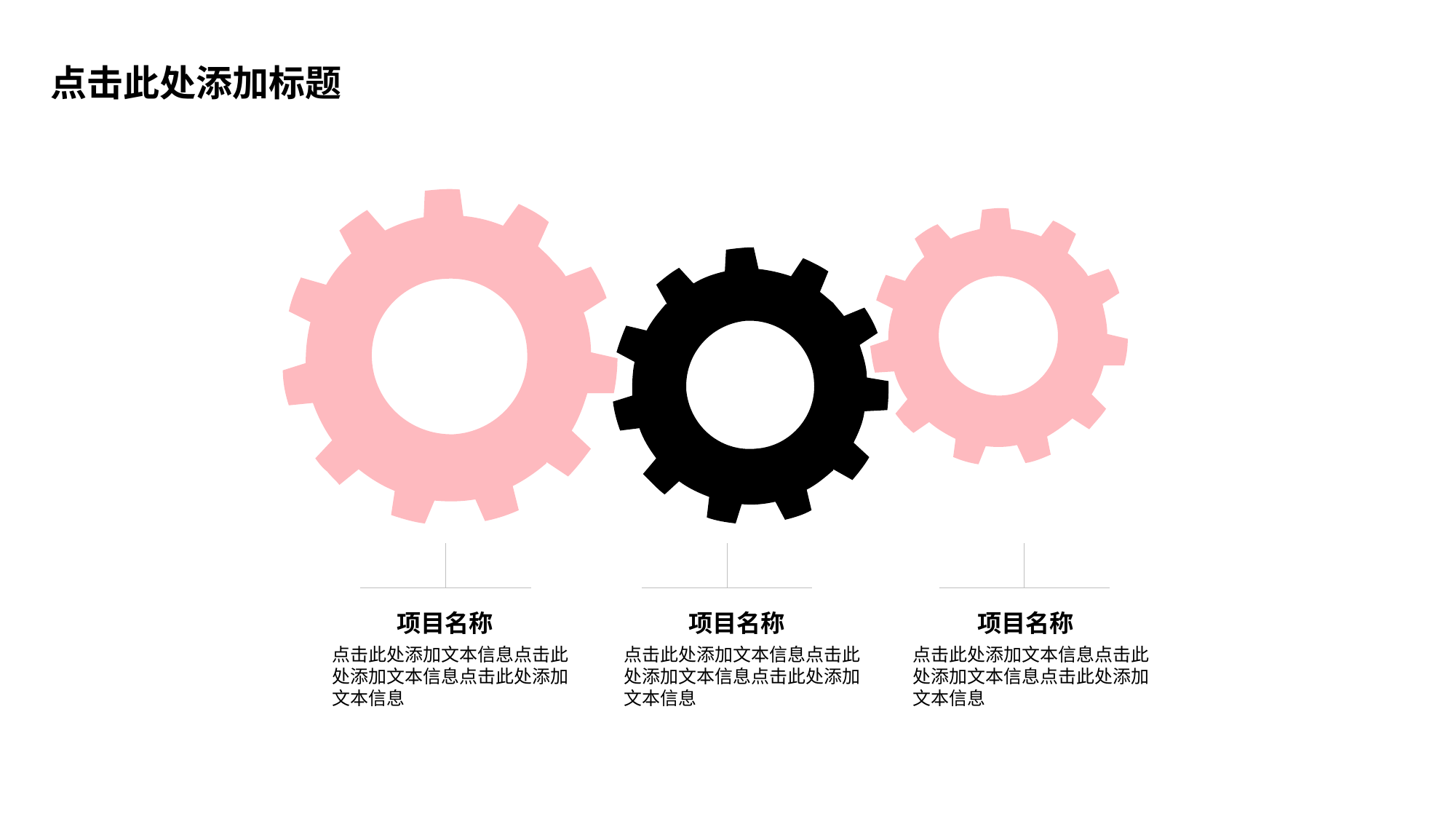

点击此处添加标题

项目名称
项目名称
项目名称
点击此处添加文本信息点击此处添加文本信息点击此处添加文本信息
点击此处添加文本信息点击此处添加文本信息点击此处添加文本信息
点击此处添加文本信息点击此处添加文本信息点击此处添加文本信息